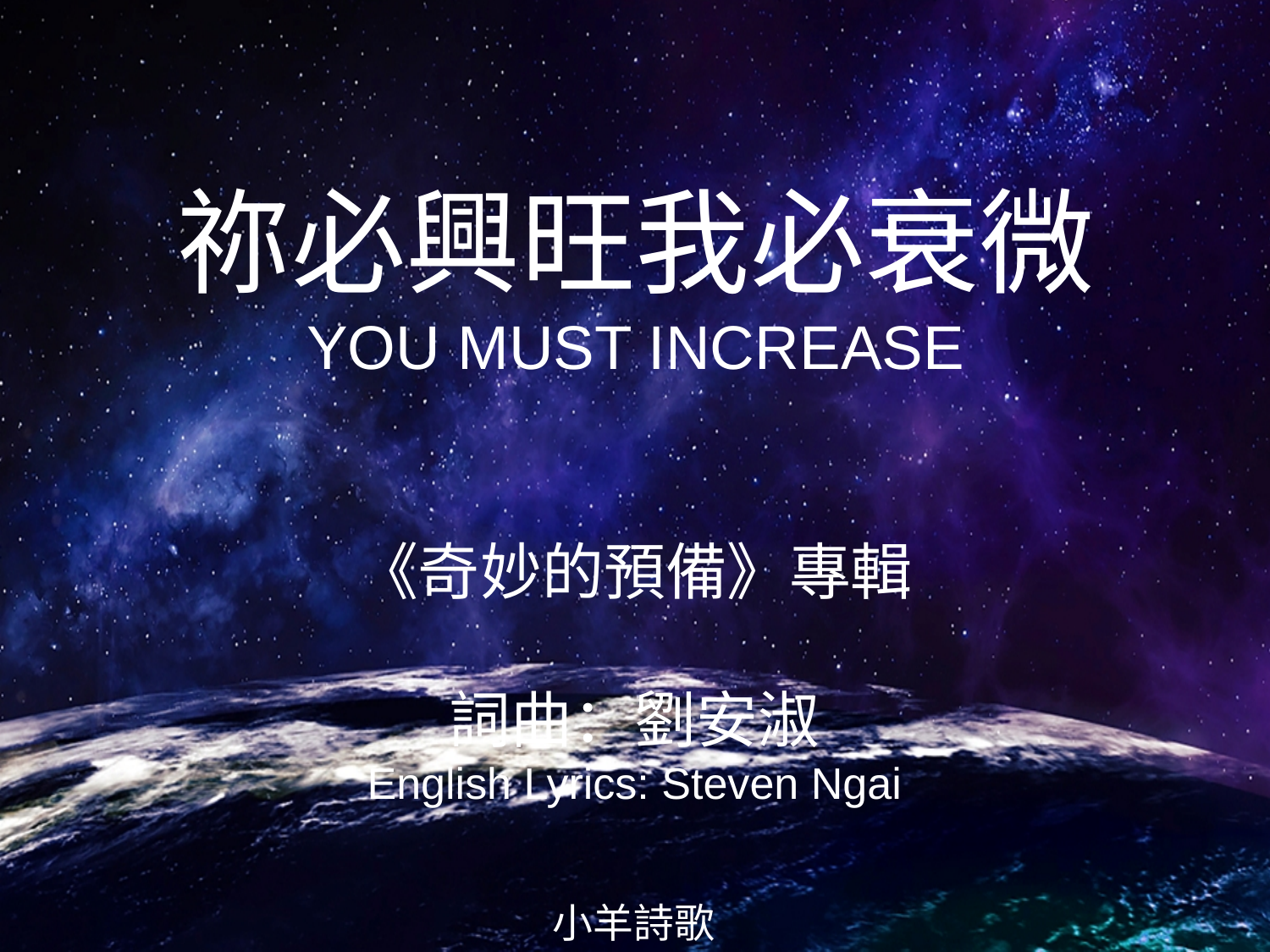

祢必興旺我必衰微
YOU MUST INCREASE

# 《奇妙的預備》專輯 詞曲：劉安淑 English Lyrics: Steven Ngai
小羊詩歌